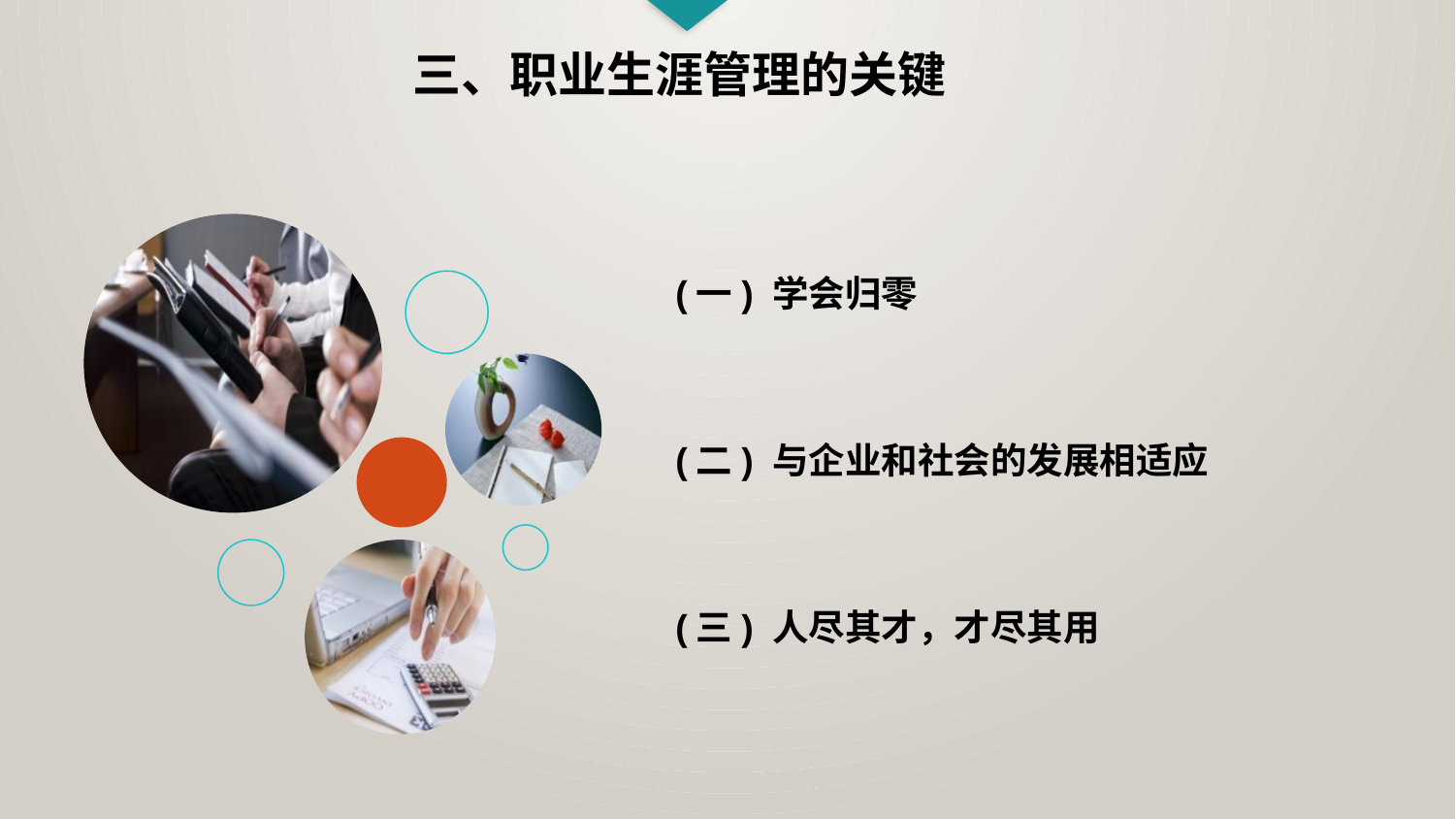

三、职业生涯管理的关键

(一) 学会归零

(二) 与企业和社会的发展相适应

(三) 人尽其才，才尽其用